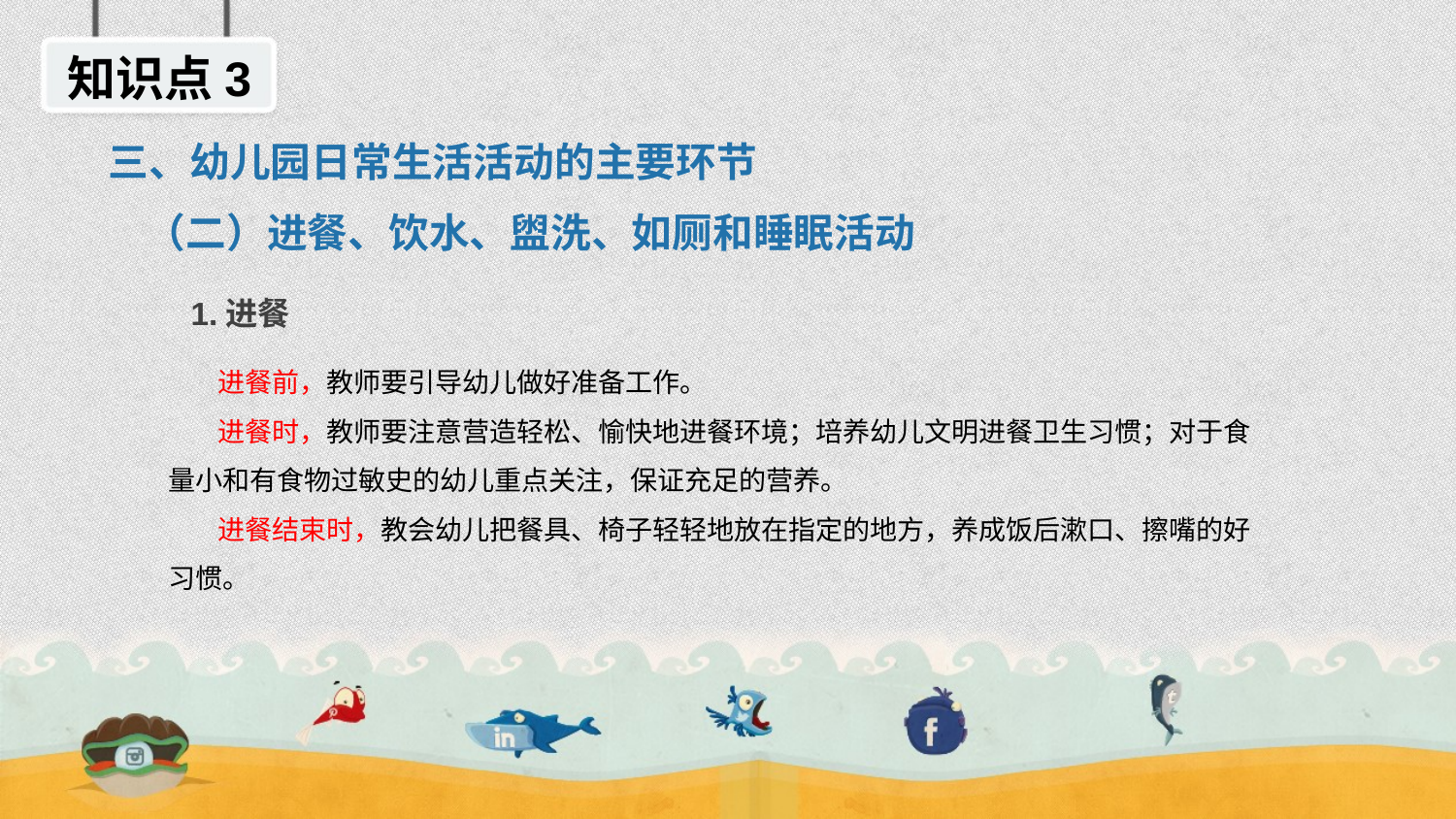

知识点3
三、幼儿园日常生活活动的主要环节
（二）进餐、饮水、盥洗、如厕和睡眠活动
1.进餐
       进餐前，教师要引导幼儿做好准备工作。
       进餐时，教师要注意营造轻松、愉快地进餐环境；培养幼儿文明进餐卫生习惯；对于食量小和有食物过敏史的幼儿重点关注，保证充足的营养。
       进餐结束时，教会幼儿把餐具、椅子轻轻地放在指定的地方，养成饭后漱口、擦嘴的好习惯。